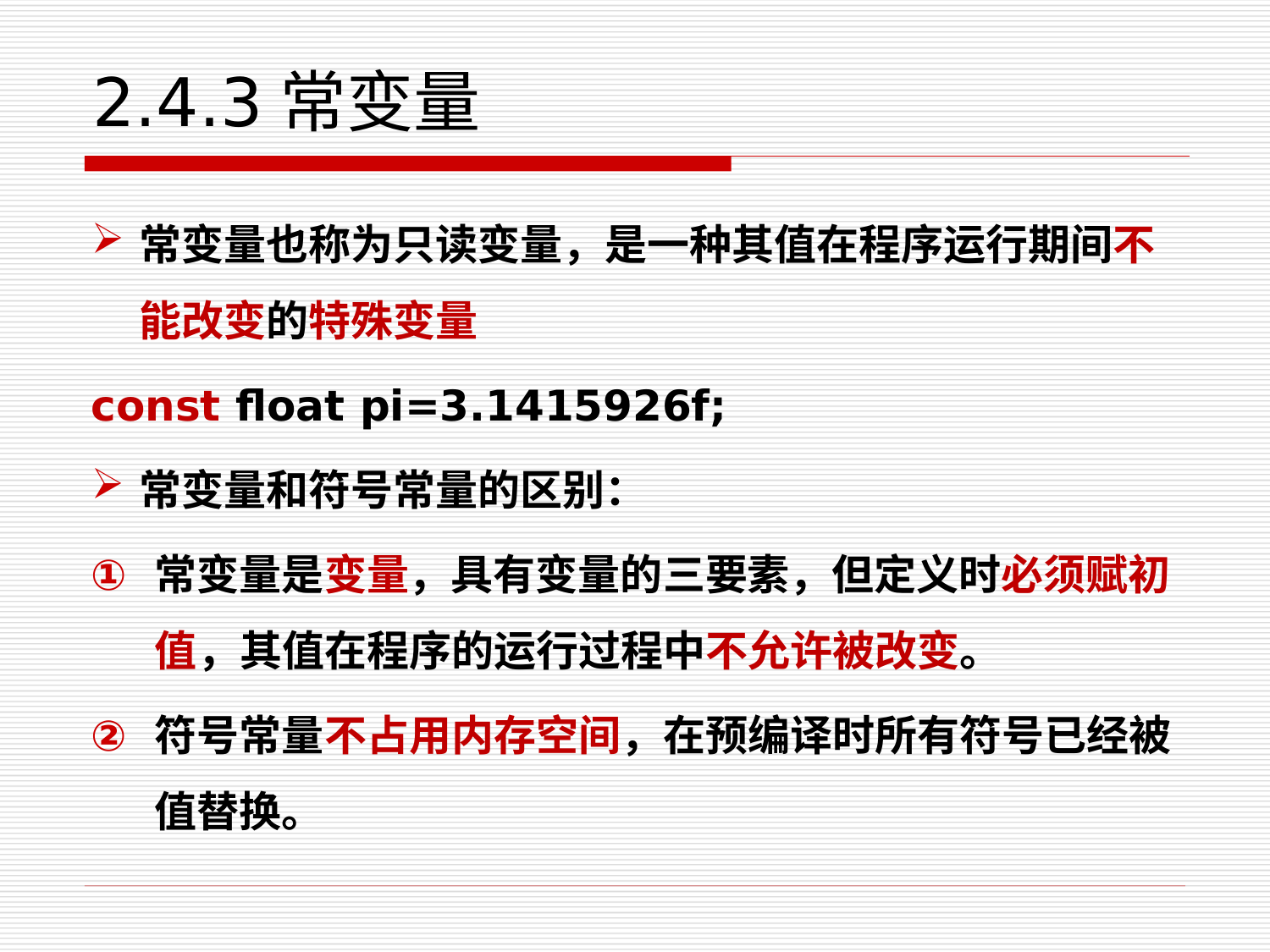

# 2.4.3常变量
常变量也称为只读变量，是一种其值在程序运行期间不能改变的特殊变量
const float pi=3.1415926f;
常变量和符号常量的区别：
常变量是变量，具有变量的三要素，但定义时必须赋初值，其值在程序的运行过程中不允许被改变。
符号常量不占用内存空间，在预编译时所有符号已经被值替换。